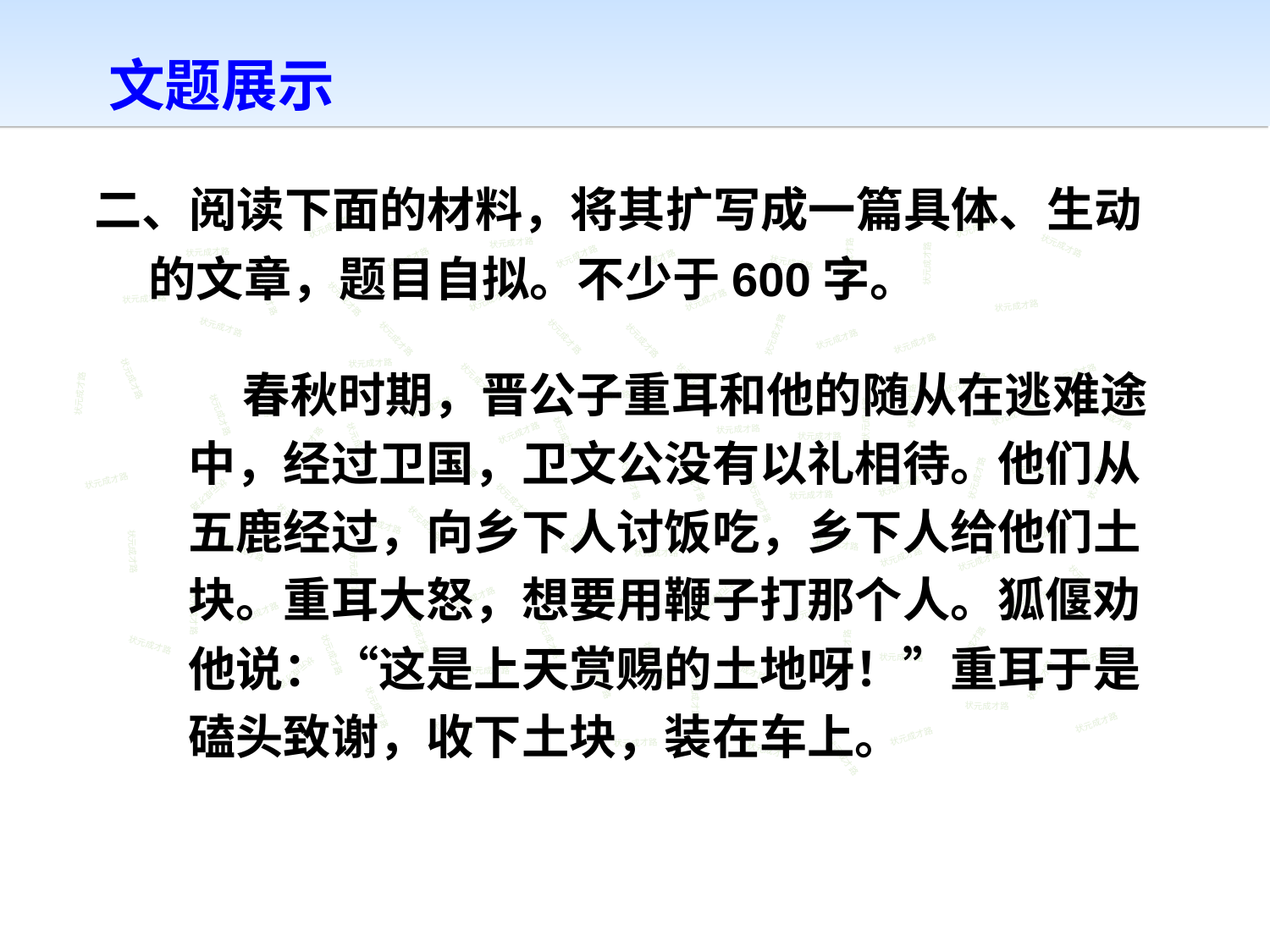

文题展示
二、阅读下面的材料，将其扩写成一篇具体、生动
    的文章，题目自拟。不少于600字。
状元成才路
状元成才路
状元成才路
状元成才路
状元成才路
状元成才路
状元成才路
状元成才路
状元成才路
状元成才路
状元成才路
状元成才路
状元成才路
状元成才路
状元成才路
状元成才路
状元成才路
状元成才路
状元成才路
状元成才路
状元成才路
状元成才路
状元成才路
状元成才路
    春秋时期，晋公子重耳和他的随从在逃难途中，经过卫国，卫文公没有以礼相待。他们从五鹿经过，向乡下人讨饭吃，乡下人给他们土块。重耳大怒，想要用鞭子打那个人。狐偃劝他说：“这是上天赏赐的土地呀！”重耳于是磕头致谢，收下土块，装在车上。
状元成才路
状元成才路
状元成才路
状元成才路
状元成才路
状元成才路
状元成才路
状元成才路
状元成才路
状元成才路
状元成才路
状元成才路
状元成才路
状元成才路
状元成才路
状元成才路
状元成才路
状元成才路
状元成才路
状元成才路
状元成才路
状元成才路
状元成才路
状元成才路
状元成才路
状元成才路
状元成才路
状元成才路
状元成才路
状元成才路
状元成才路
状元成才路
状元成才路
状元成才路
状元成才路
状元成才路
状元成才路
状元成才路
状元成才路
状元成才路
状元成才路
状元成才路
状元成才路
状元成才路
状元成才路
状元成才路
状元成才路
状元成才路
状元成才路
状元成才路
状元成才路
状元成才路
状元成才路
状元成才路
状元成才路
状元成才路
状元成才路
状元成才路
状元成才路
状元成才路
状元成才路
状元成才路
状元成才路
状元成才路
状元成才路
状元成才路
状元成才路
状元成才路
状元成才路
状元成才路
状元成才路
状元成才路
状元成才路
状元成才路
状元成才路
状元成才路